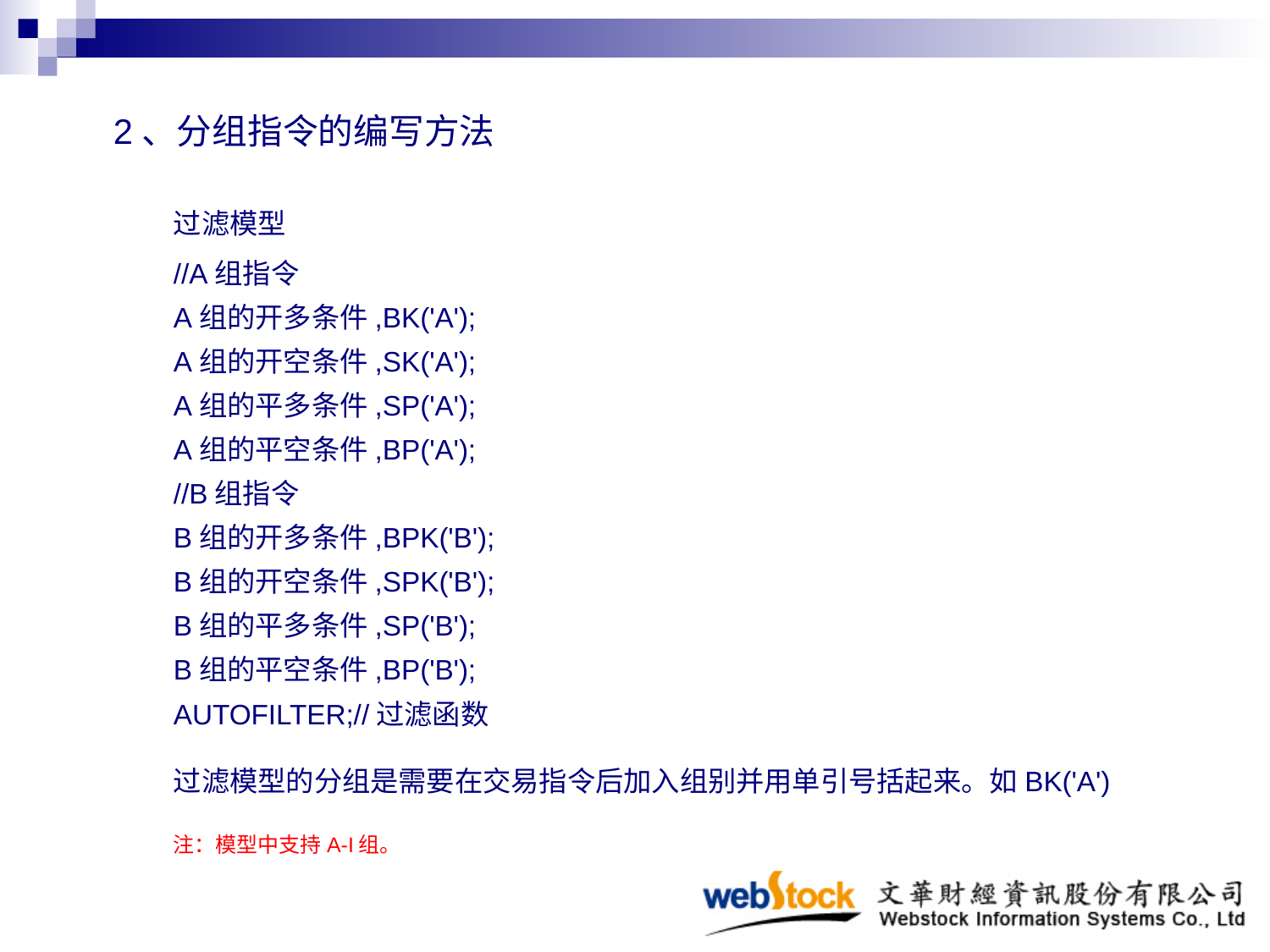

# 2、分组指令的编写方法
过滤模型
//A组指令
A组的开多条件,BK('A');
A组的开空条件,SK('A');
A组的平多条件,SP('A');
A组的平空条件,BP('A');
//B组指令
B组的开多条件,BPK('B');
B组的开空条件,SPK('B');
B组的平多条件,SP('B');
B组的平空条件,BP('B');
AUTOFILTER;//过滤函数

过滤模型的分组是需要在交易指令后加入组别并用单引号括起来。如BK('A')

注：模型中支持A-I组。